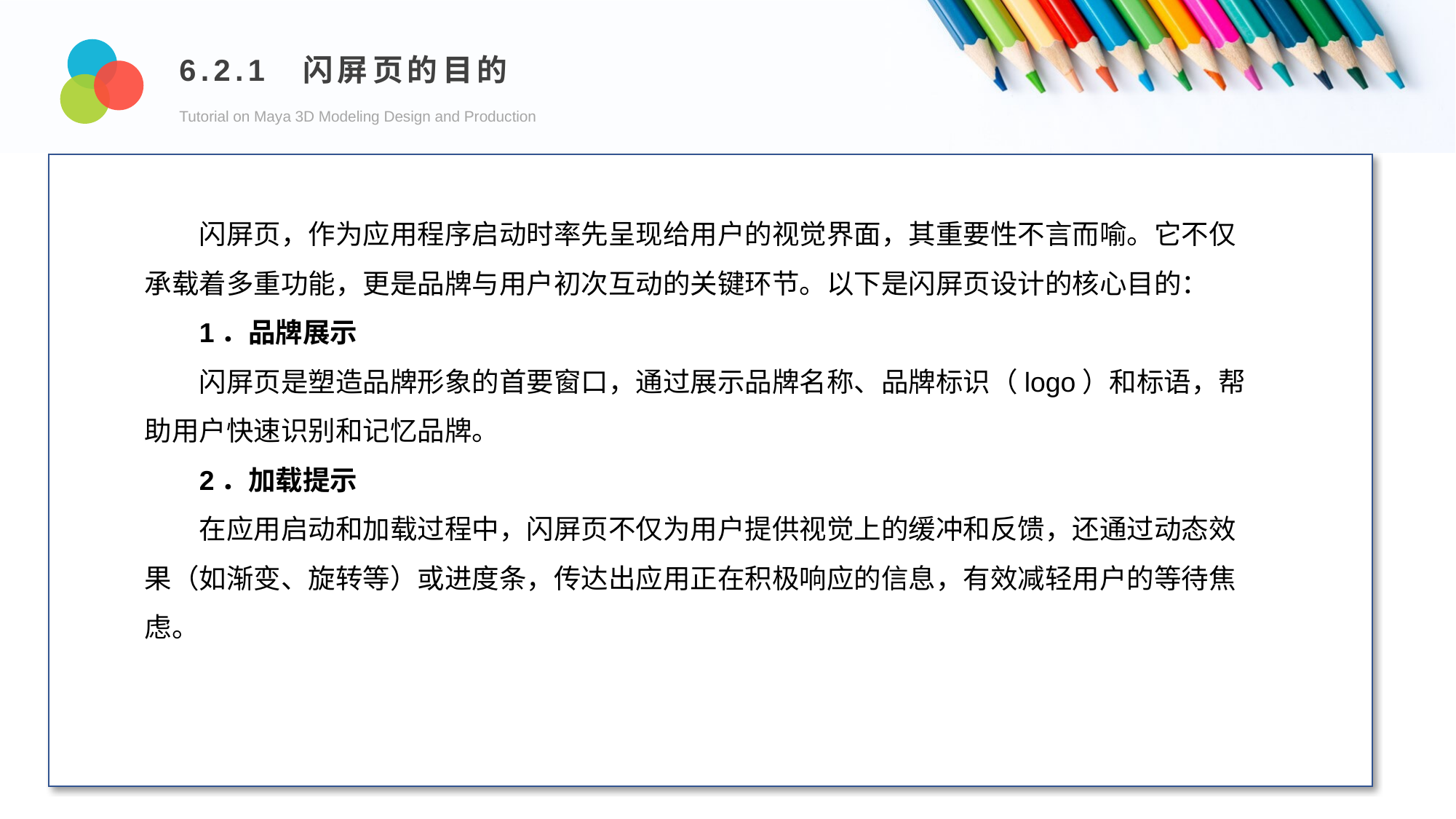

6.2.1  闪屏页的目的
Tutorial on Maya 3D Modeling Design and Production
Design and Production
闪屏页，作为应用程序启动时率先呈现给用户的视觉界面，其重要性不言而喻。它不仅承载着多重功能，更是品牌与用户初次互动的关键环节。以下是闪屏页设计的核心目的：
1．品牌展示
闪屏页是塑造品牌形象的首要窗口，通过展示品牌名称、品牌标识（logo）和标语，帮助用户快速识别和记忆品牌。
2．加载提示
在应用启动和加载过程中，闪屏页不仅为用户提供视觉上的缓冲和反馈，还通过动态效果（如渐变、旋转等）或进度条，传达出应用正在积极响应的信息，有效减轻用户的等待焦虑。